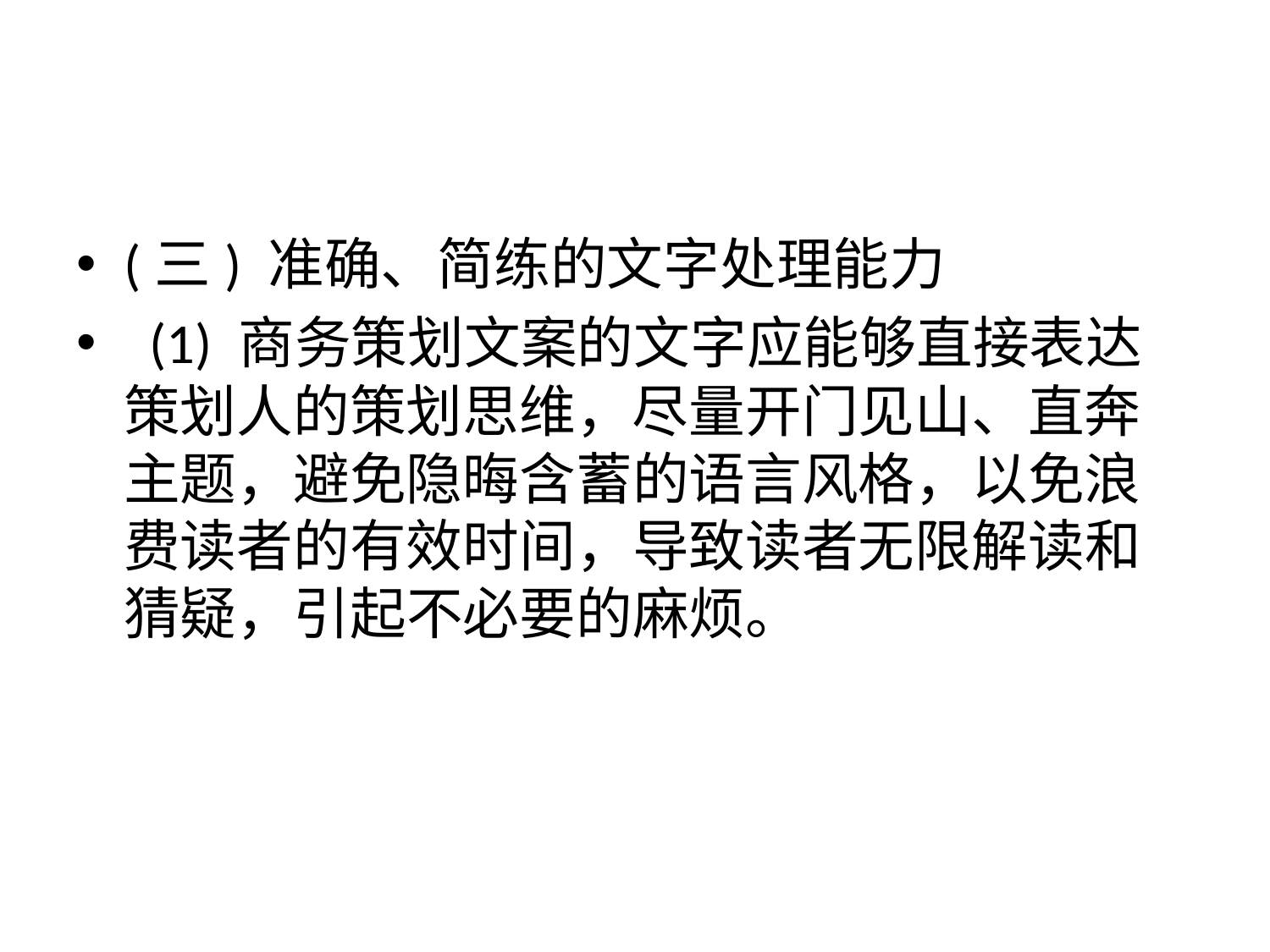

#
(三) 准确、简练的文字处理能力
  (1) 商务策划文案的文字应能够直接表达策划人的策划思维，尽量开门见山、直奔主题，避免隐晦含蓄的语言风格，以免浪费读者的有效时间，导致读者无限解读和猜疑，引起不必要的麻烦。